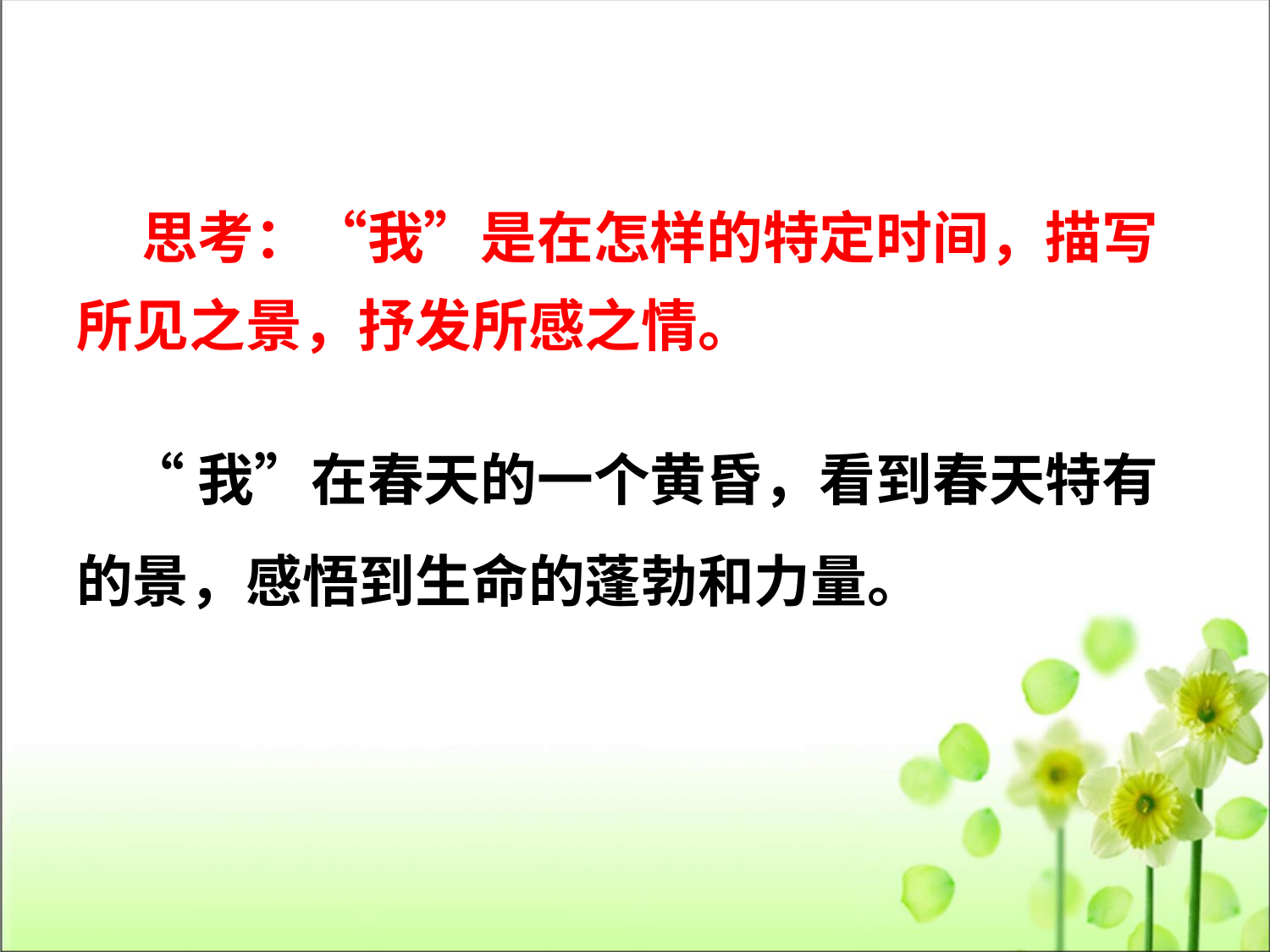

思考：“我”是在怎样的特定时间，描写所见之景，抒发所感之情。
    “我”在春天的一个黄昏，看到春天特有的景，感悟到生命的蓬勃和力量。